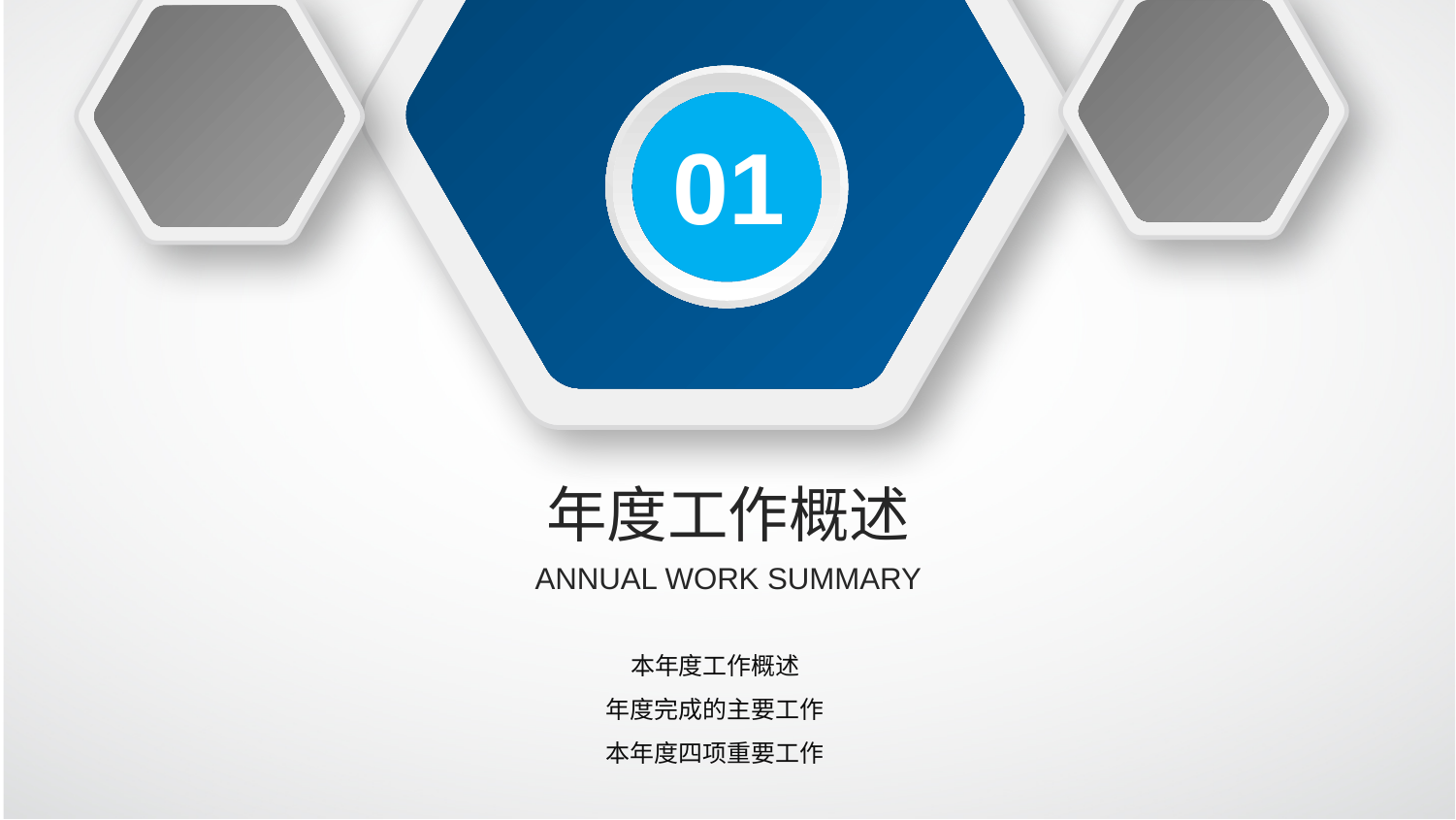

01
年度工作概述
ANNUAL WORK SUMMARY
本年度工作概述
年度完成的主要工作
本年度四项重要工作